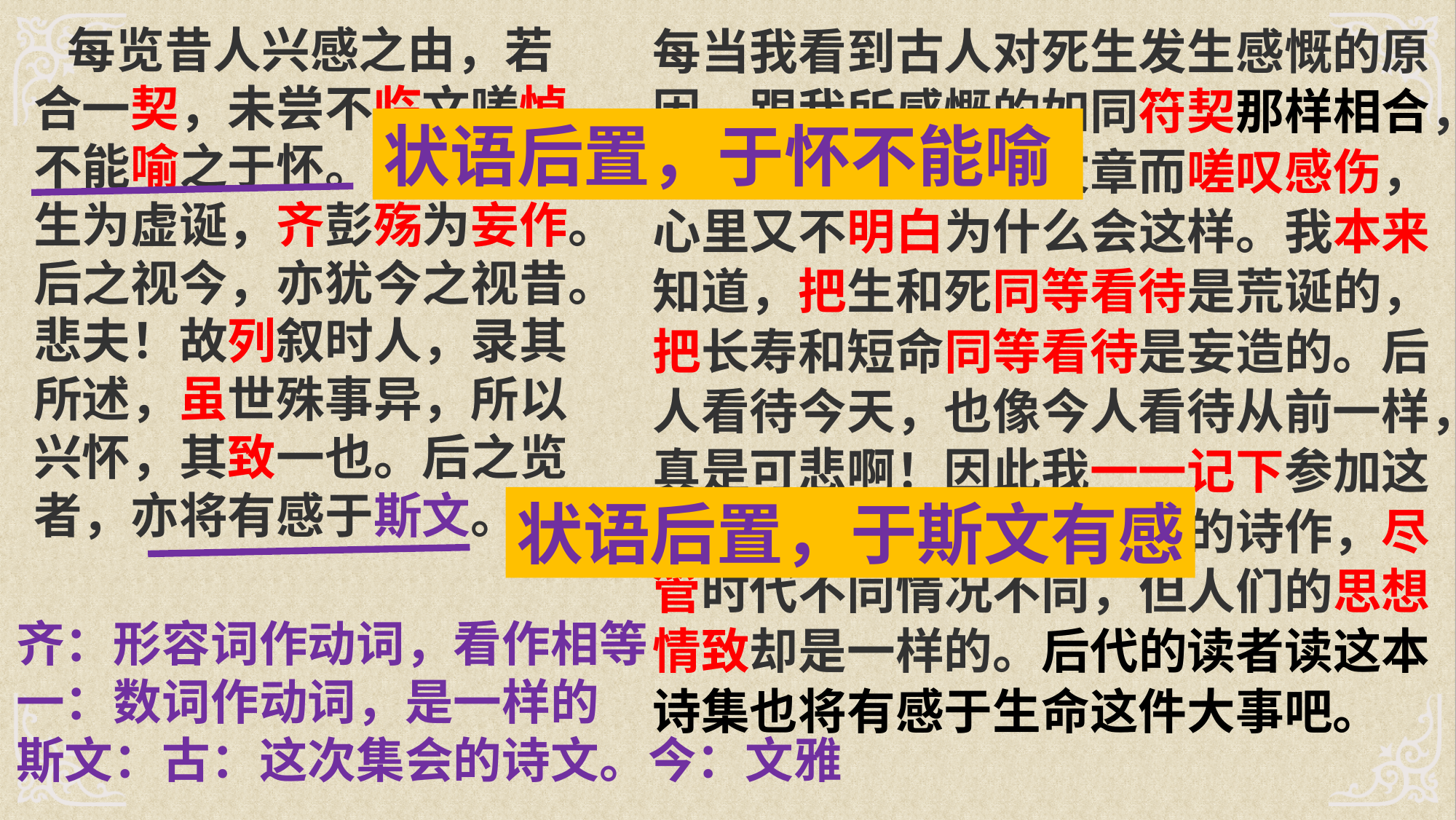

每览昔人兴感之由，若合一契，未尝不临文嗟悼，不能喻之于怀。固知一死生为虚诞，齐彭殇为妄作。后之视今，亦犹今之视昔。悲夫！故列叙时人，录其所述，虽世殊事异，所以兴怀，其致一也。后之览者，亦将有感于斯文。
每当我看到古人对死生发生感慨的原因，跟我所感慨的如同符契那样相合，总是面对着他们的文章而嗟叹感伤，心里又不明白为什么会这样。我本来知道，把生和死同等看待是荒诞的，把长寿和短命同等看待是妄造的。后人看待今天，也像今人看待从前一样，真是可悲啊！因此我一一记下参加这次聚会的人，抄录了他们的诗作，尽管时代不同情况不同，但人们的思想情致却是一样的。后代的读者读这本诗集也将有感于生命这件大事吧。
状语后置，于怀不能喻
状语后置，于斯文有感
齐：形容词作动词，看作相等
一：数词作动词，是一样的
斯文：古：这次集会的诗文。今：文雅